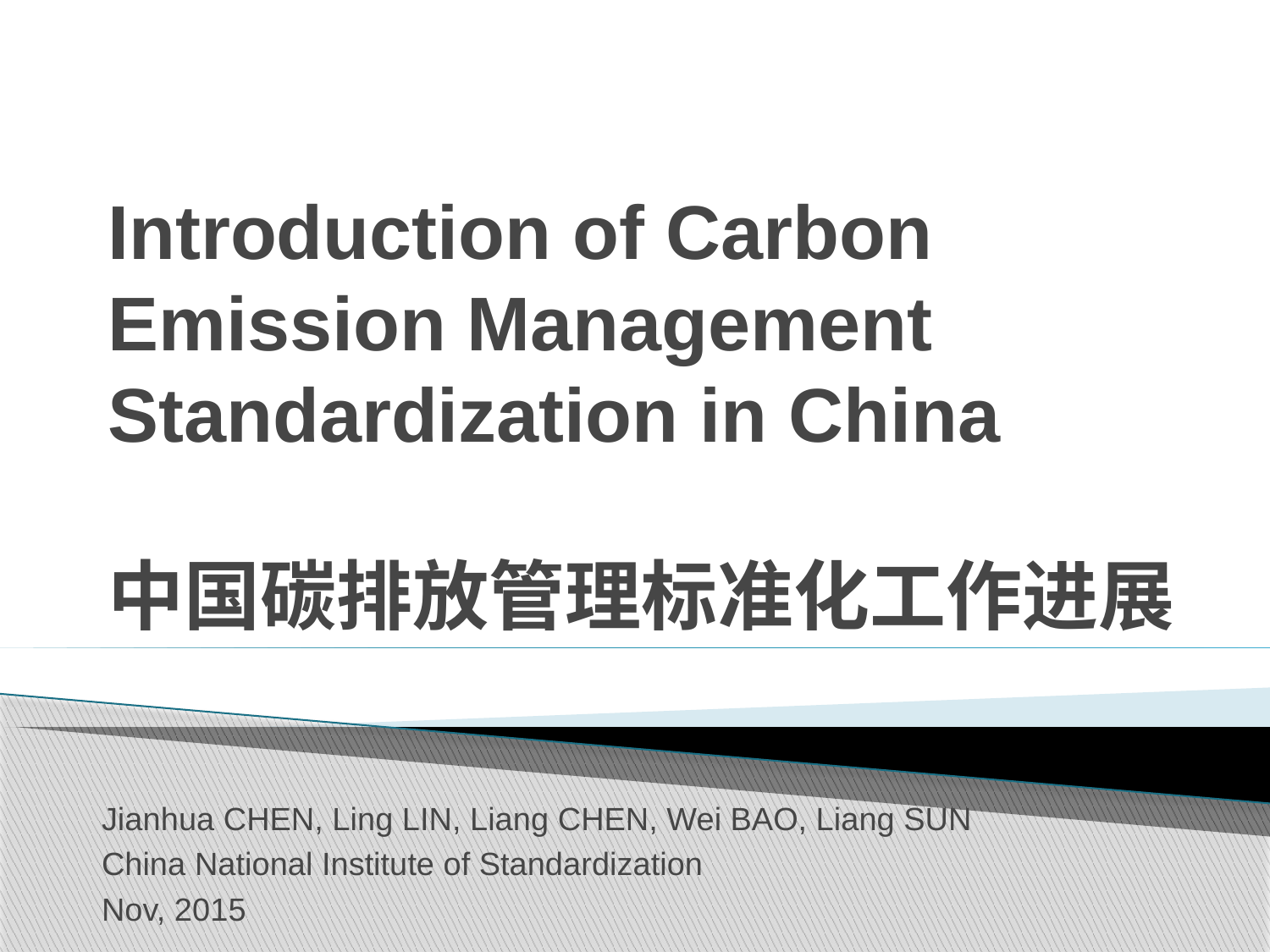

# Introduction of Carbon Emission Management Standardization in China 中国碳排放管理标准化工作进展

Jianhua CHEN, Ling LIN, Liang CHEN, Wei BAO, Liang SUN
China National Institute of Standardization
Nov, 2015